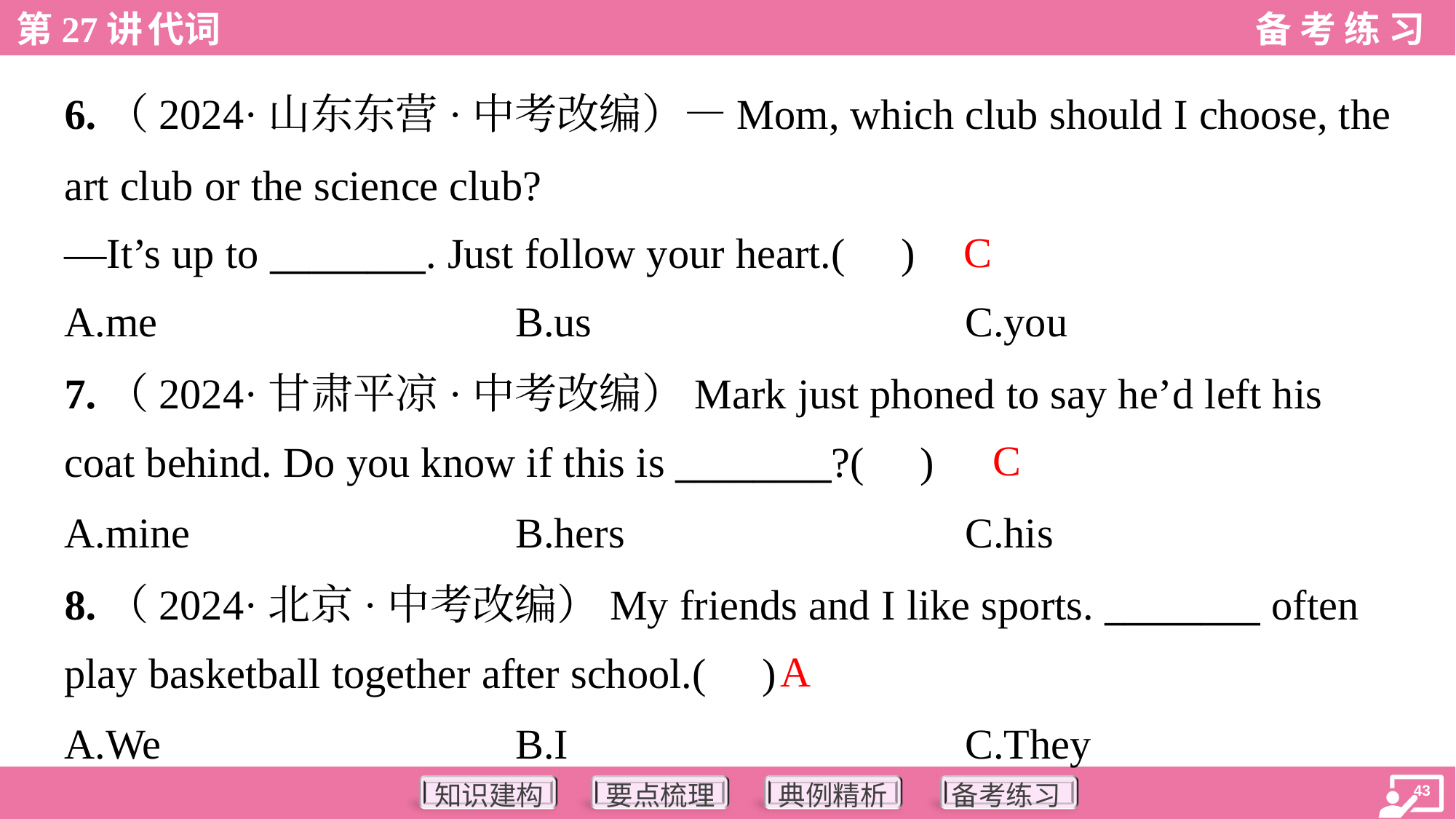

6.（2024·山东东营·中考改编）—Mom, which club should I choose, the
art club or the science club?
—It’s up to ________. Just follow your heart.(     )
C
A.me	B.us	C.you
7.（2024·甘肃平凉·中考改编）Mark just phoned to say he’d left his
coat behind. Do you know if this is ________?(     )
C
A.mine	B.hers	C.his
8.（2024·北京·中考改编）My friends and I like sports. ________ often
play basketball together after school.(     )
A
A.We	B.I	C.They